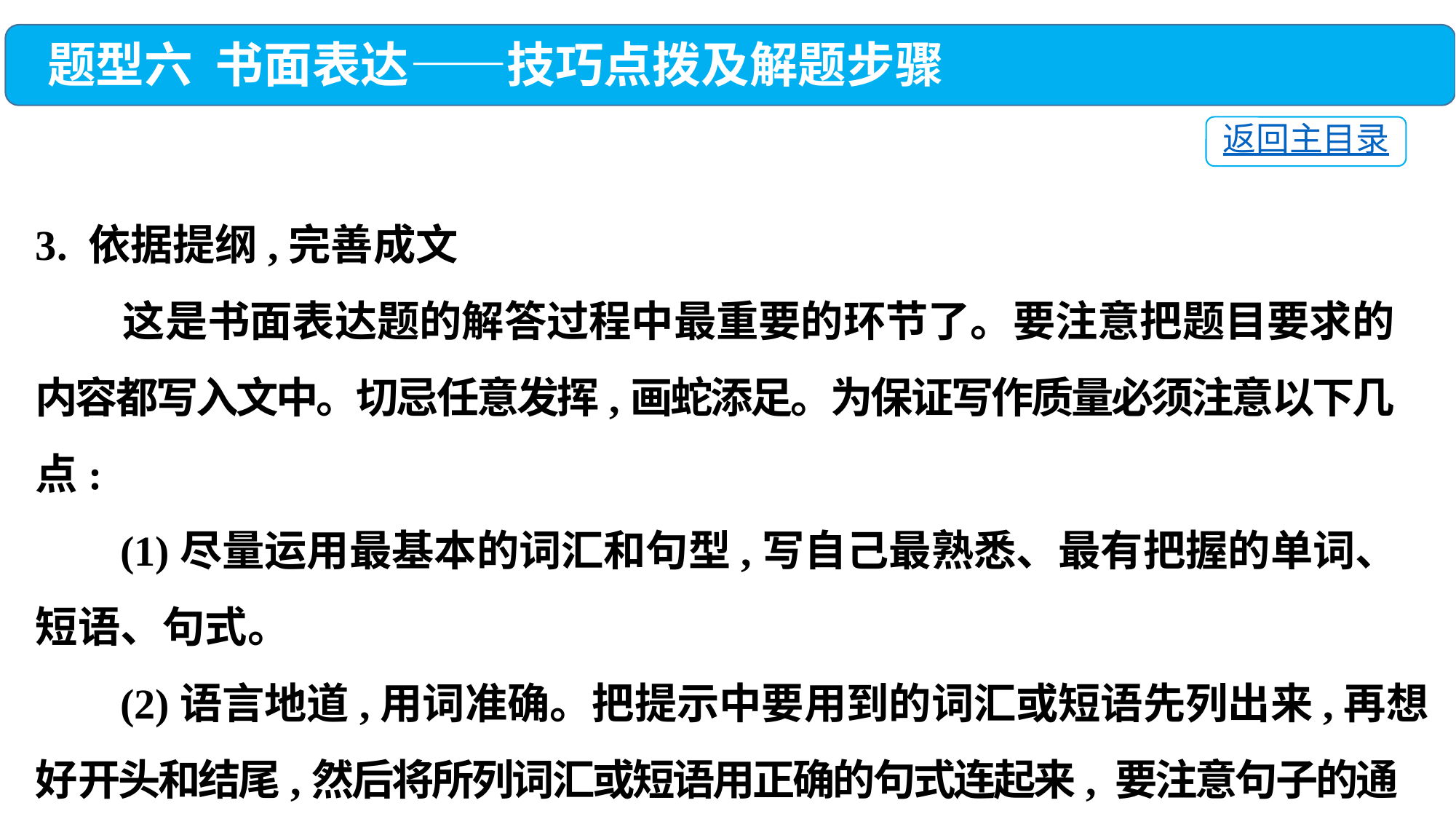

题型六  书面表达——技巧点拨及解题步骤
返回主目录
3. 依据提纲,完善成文
        这是书面表达题的解答过程中最重要的环节了。要注意把题目要求的内容都写入文中。切忌任意发挥,画蛇添足。为保证写作质量必须注意以下几点:
        (1)尽量运用最基本的词汇和句型,写自己最熟悉、最有把握的单词、短语、句式。
        (2)语言地道,用词准确。把提示中要用到的词汇或短语先列出来,再想好开头和结尾,然后将所列词汇或短语用正确的句式连起来, 要注意句子的通顺性。